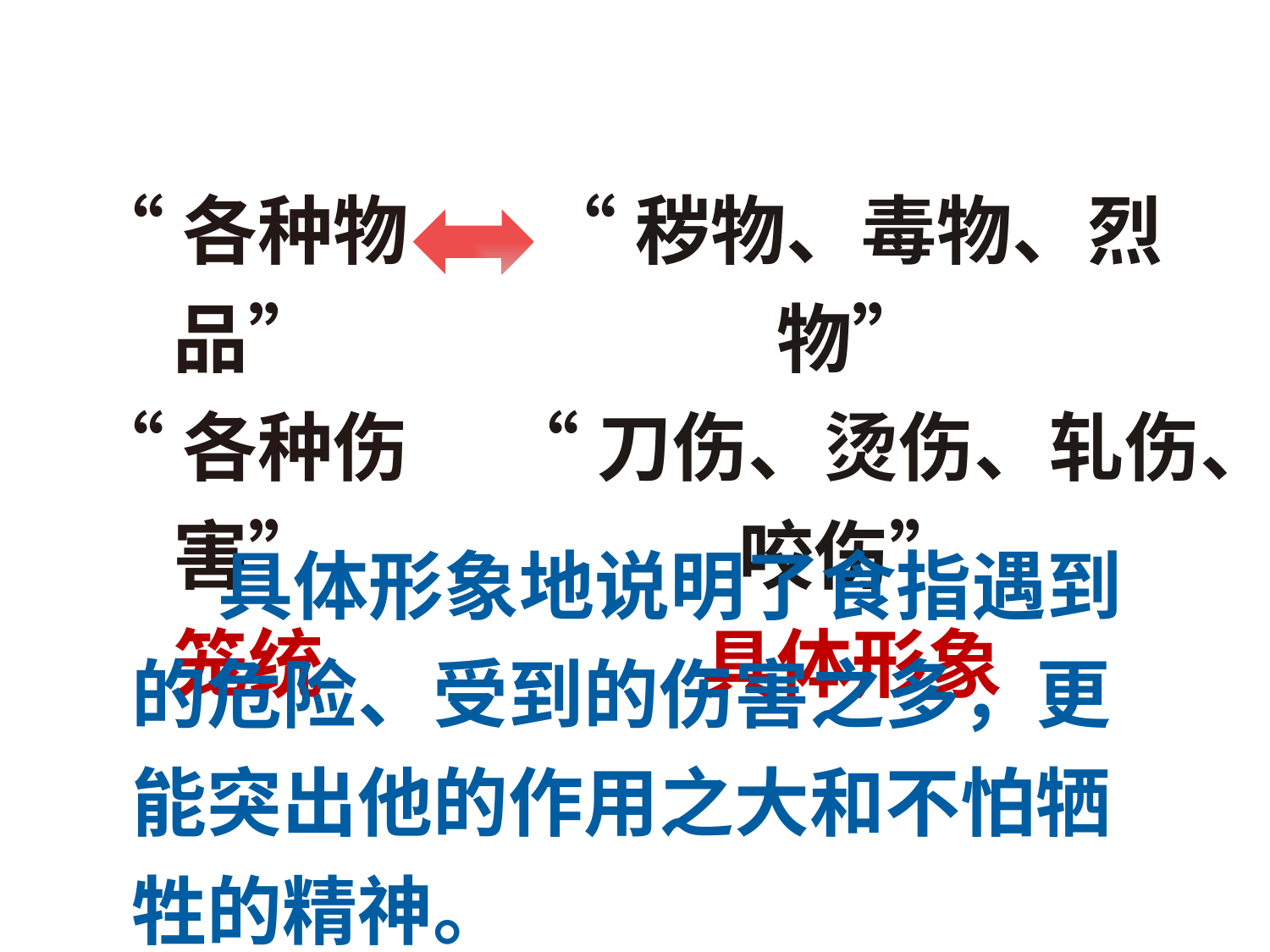

“秽物、毒物、烈物”
“刀伤、烫伤、轧伤、咬伤”
具体形象
“各种物品”
“各种伤害”
笼统

    具体形象地说明了食指遇到的危险、受到的伤害之多，更能突出他的作用之大和不怕牺牲的精神。